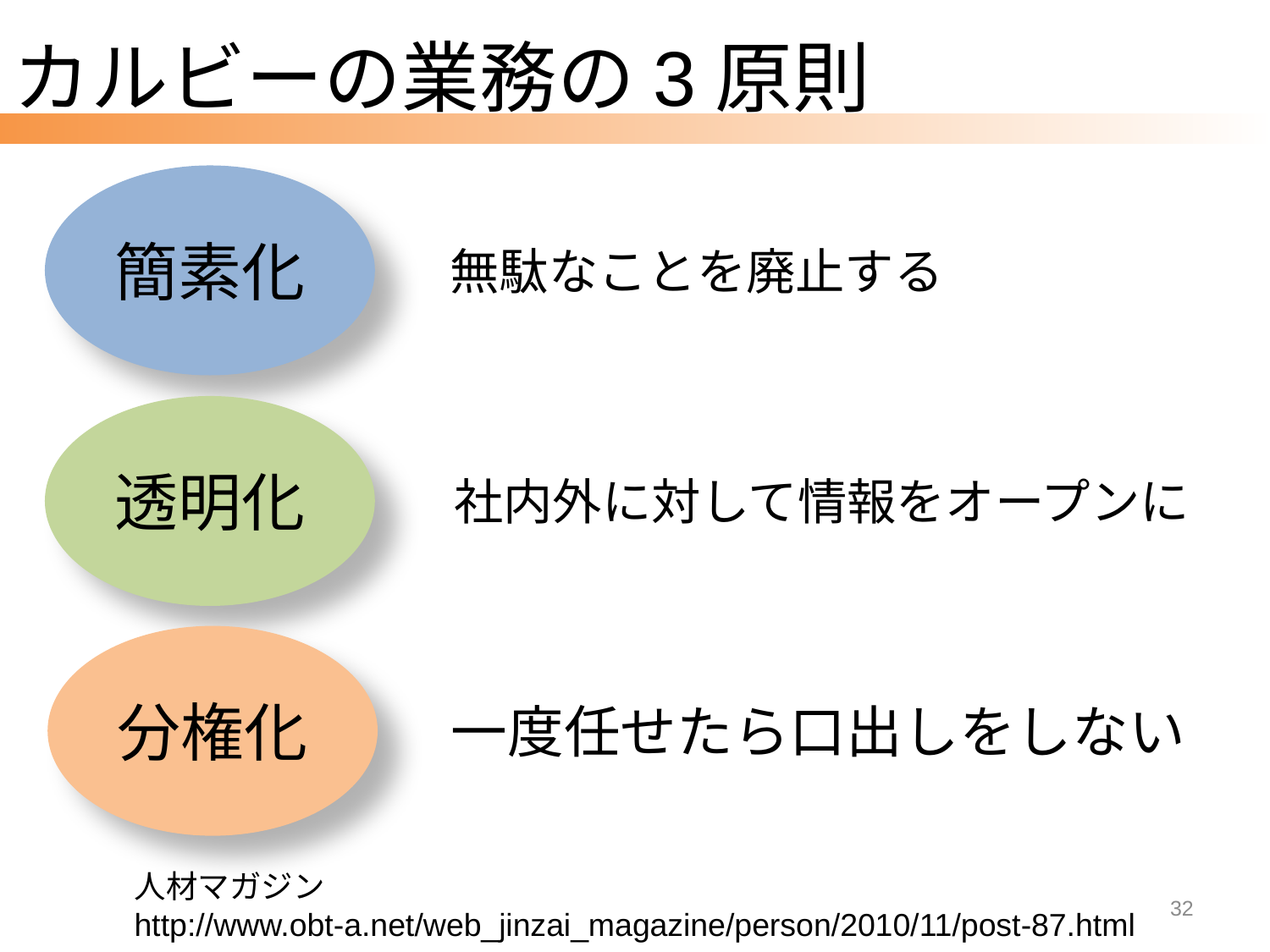

# カルビーの業務の3原則

簡素化
無駄なことを廃止する
透明化
社内外に対して情報をオープンに
分権化
一度任せたら口出しをしない
人材マガジン
http://www.obt-a.net/web_jinzai_magazine/person/2010/11/post-87.html
32